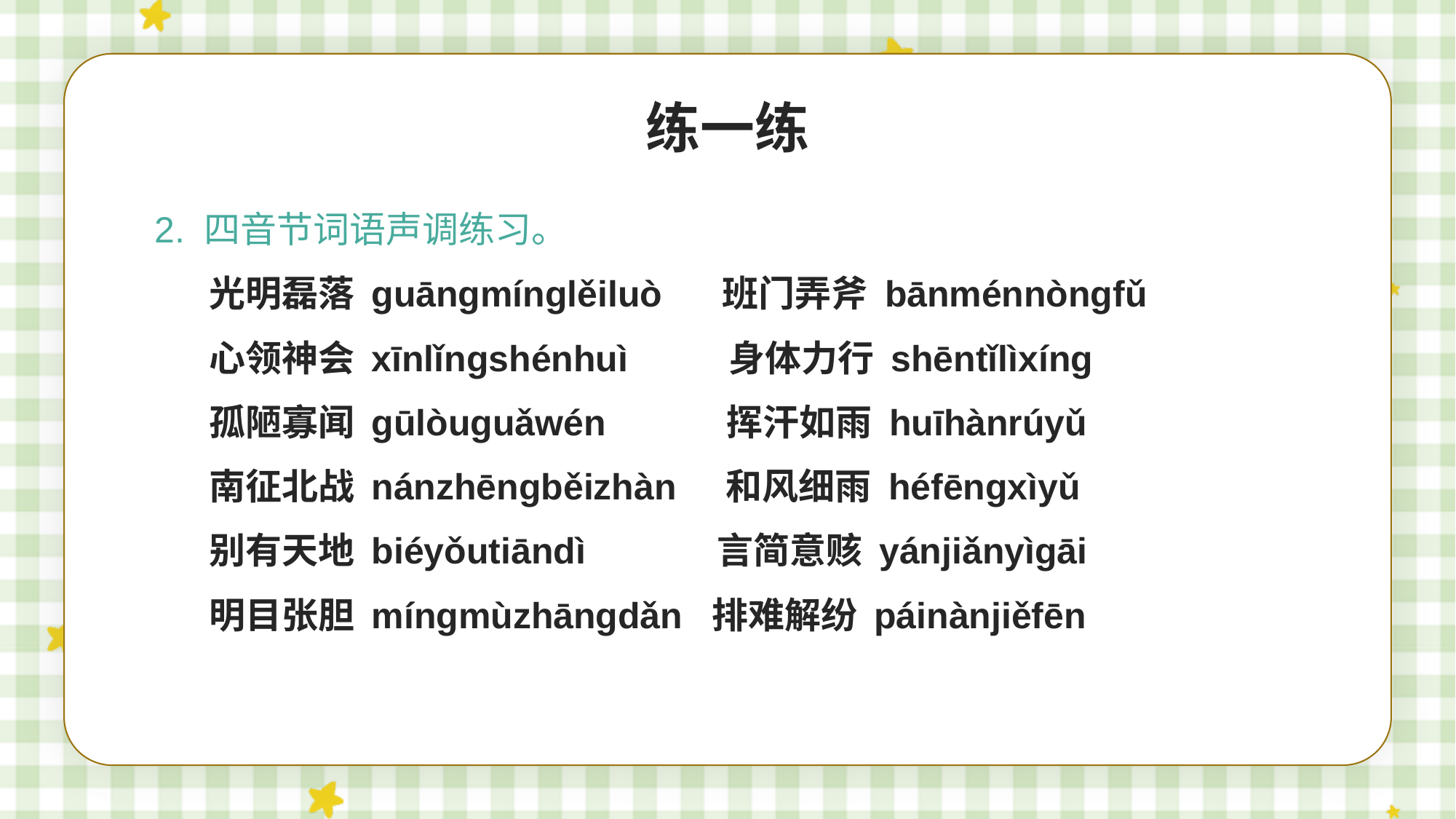

练一练
2. 四音节词语声调练习。
光明磊落 guāngmínglěiluò     班门弄斧 bānménnòngfǔ
心领神会 xīnlǐngshénhuì         身体力行 shēntǐlìxíng
孤陋寡闻 gūlòuguǎwén           挥汗如雨 huīhànrúyǔ
南征北战 nánzhēngběizhàn    和风细雨 héfēngxìyǔ
别有天地 biéyǒutiāndì            言简意赅 yánjiǎnyìgāi
明目张胆 míngmùzhāngdǎn  排难解纷 páinànjiěfēn